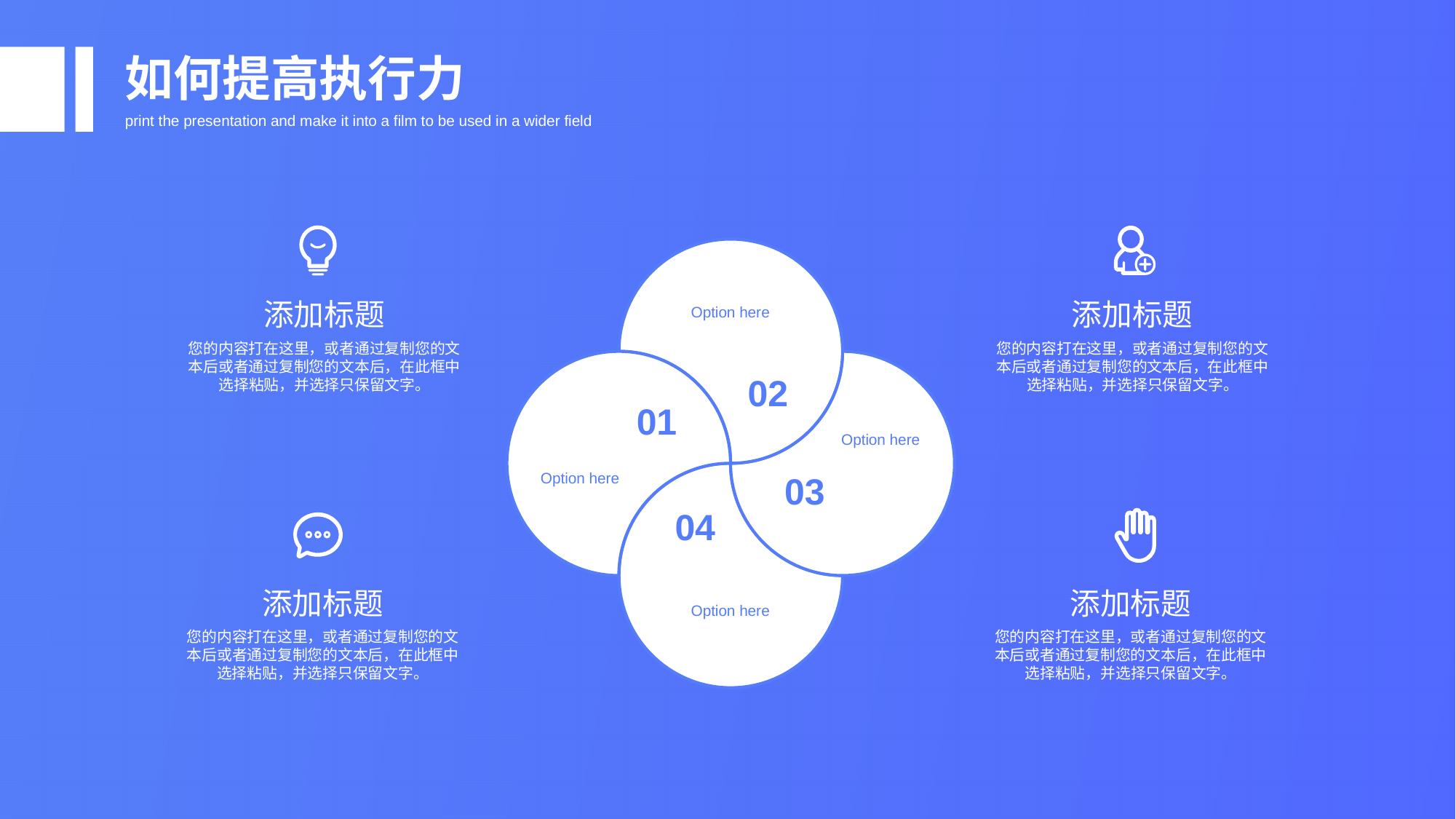

如何提高执行力
print the presentation and make it into a film to be used in a wider field

添加标题
添加标题
Option here
您的内容打在这里，或者通过复制您的文本后或者通过复制您的文本后，在此框中选择粘贴，并选择只保留文字。
您的内容打在这里，或者通过复制您的文本后或者通过复制您的文本后，在此框中选择粘贴，并选择只保留文字。

02
01
Option here

Option here
03
04

添加标题
添加标题
Option here
您的内容打在这里，或者通过复制您的文本后或者通过复制您的文本后，在此框中选择粘贴，并选择只保留文字。
您的内容打在这里，或者通过复制您的文本后或者通过复制您的文本后，在此框中选择粘贴，并选择只保留文字。